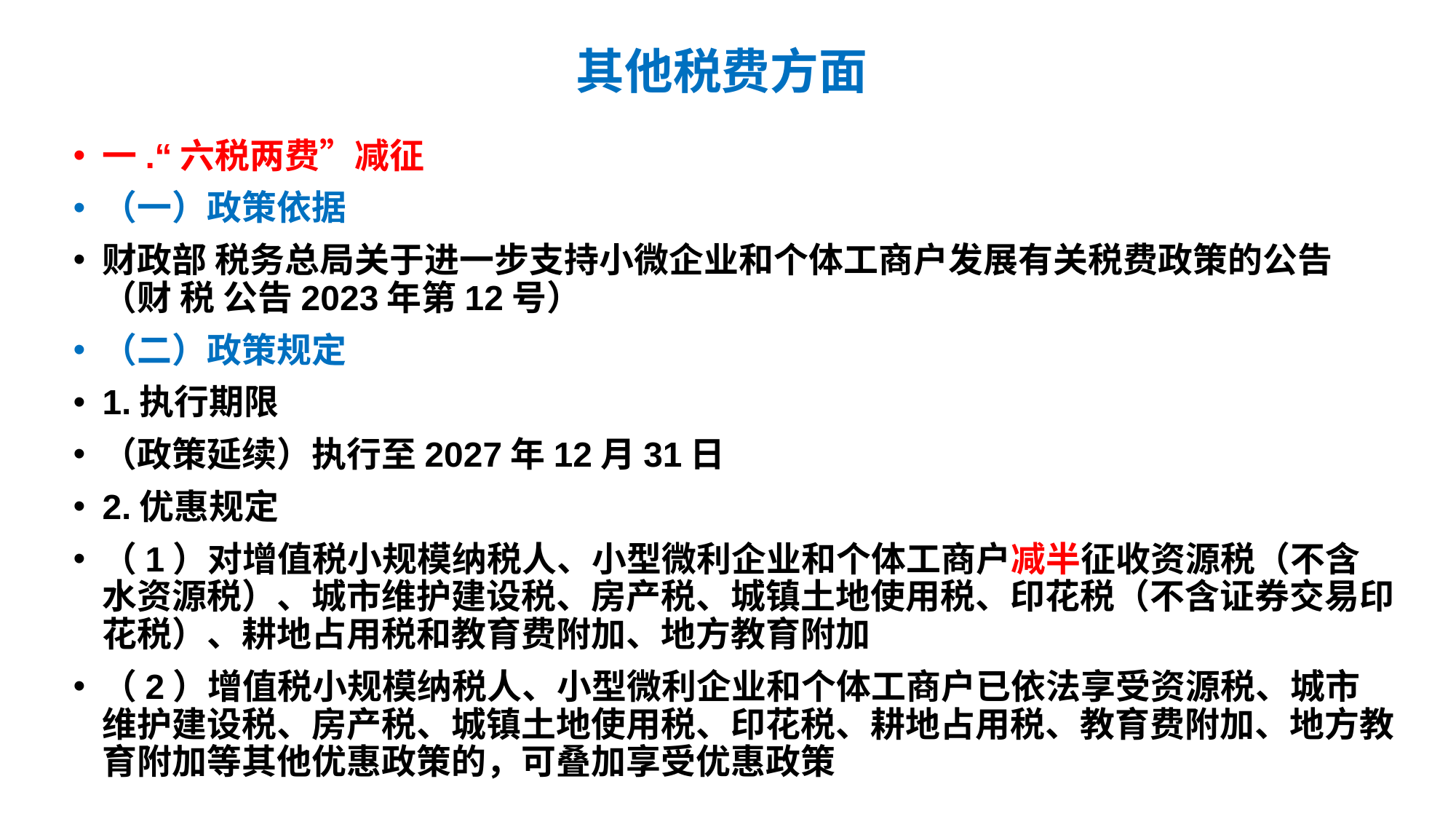

# 其他税费方面
一.“六税两费”减征
（一）政策依据
财政部 税务总局关于进一步支持小微企业和个体工商户发展有关税费政策的公告（财 税 公告2023年第12号）
（二）政策规定
1.执行期限
（政策延续）执行至2027年12月31日
2.优惠规定
（1）对增值税小规模纳税人、小型微利企业和个体工商户减半征收资源税（不含水资源税）、城市维护建设税、房产税、城镇土地使用税、印花税（不含证券交易印花税）、耕地占用税和教育费附加、地方教育附加
（2）增值税小规模纳税人、小型微利企业和个体工商户已依法享受资源税、城市维护建设税、房产税、城镇土地使用税、印花税、耕地占用税、教育费附加、地方教育附加等其他优惠政策的，可叠加享受优惠政策